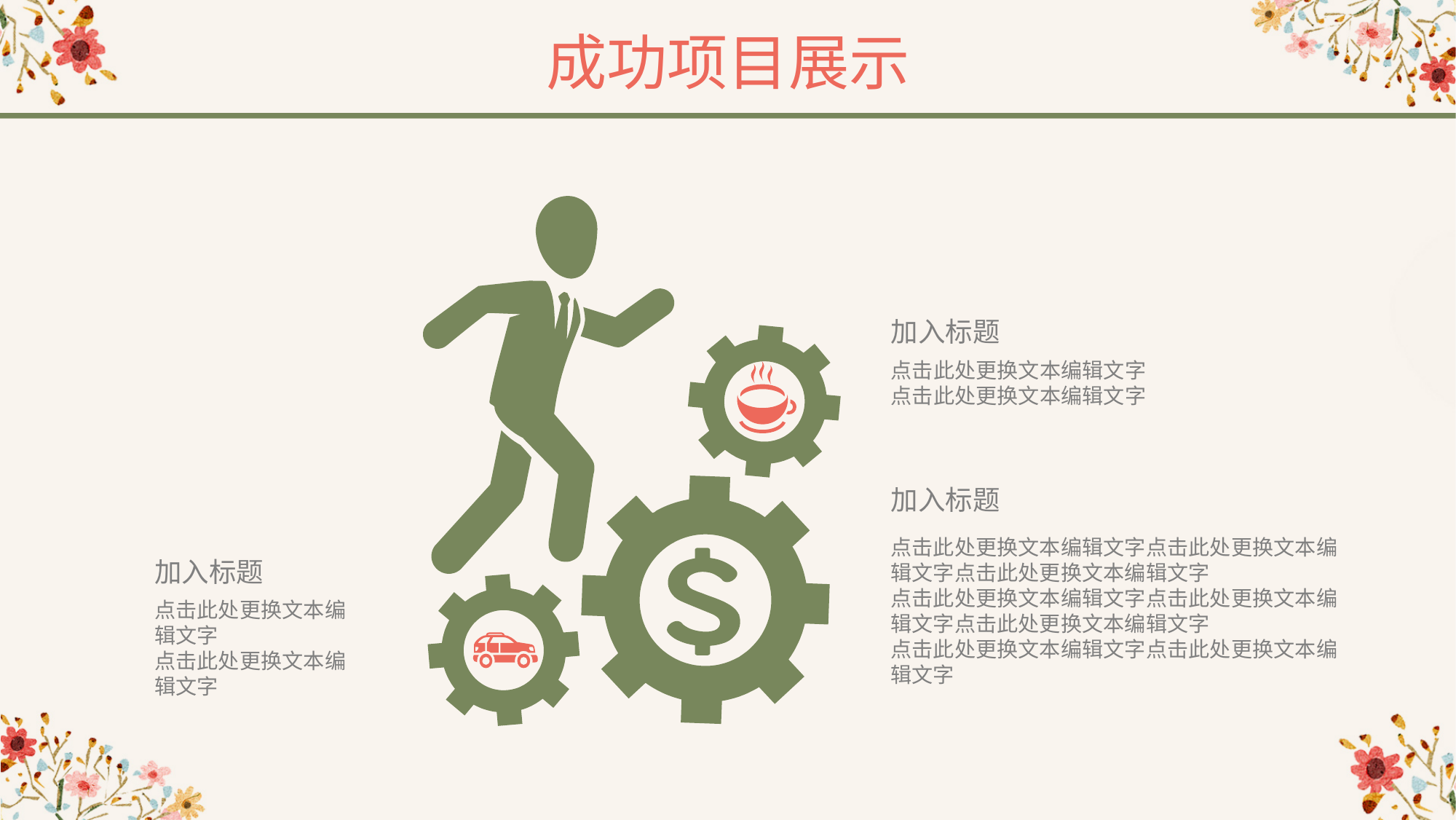

成功项目展示

加入标题
点击此处更换文本编辑文字
点击此处更换文本编辑文字

加入标题
点击此处更换文本编辑文字点击此处更换文本编辑文字点击此处更换文本编辑文字
点击此处更换文本编辑文字点击此处更换文本编辑文字点击此处更换文本编辑文字
点击此处更换文本编辑文字点击此处更换文本编辑文字

加入标题
点击此处更换文本编辑文字
点击此处更换文本编辑文字